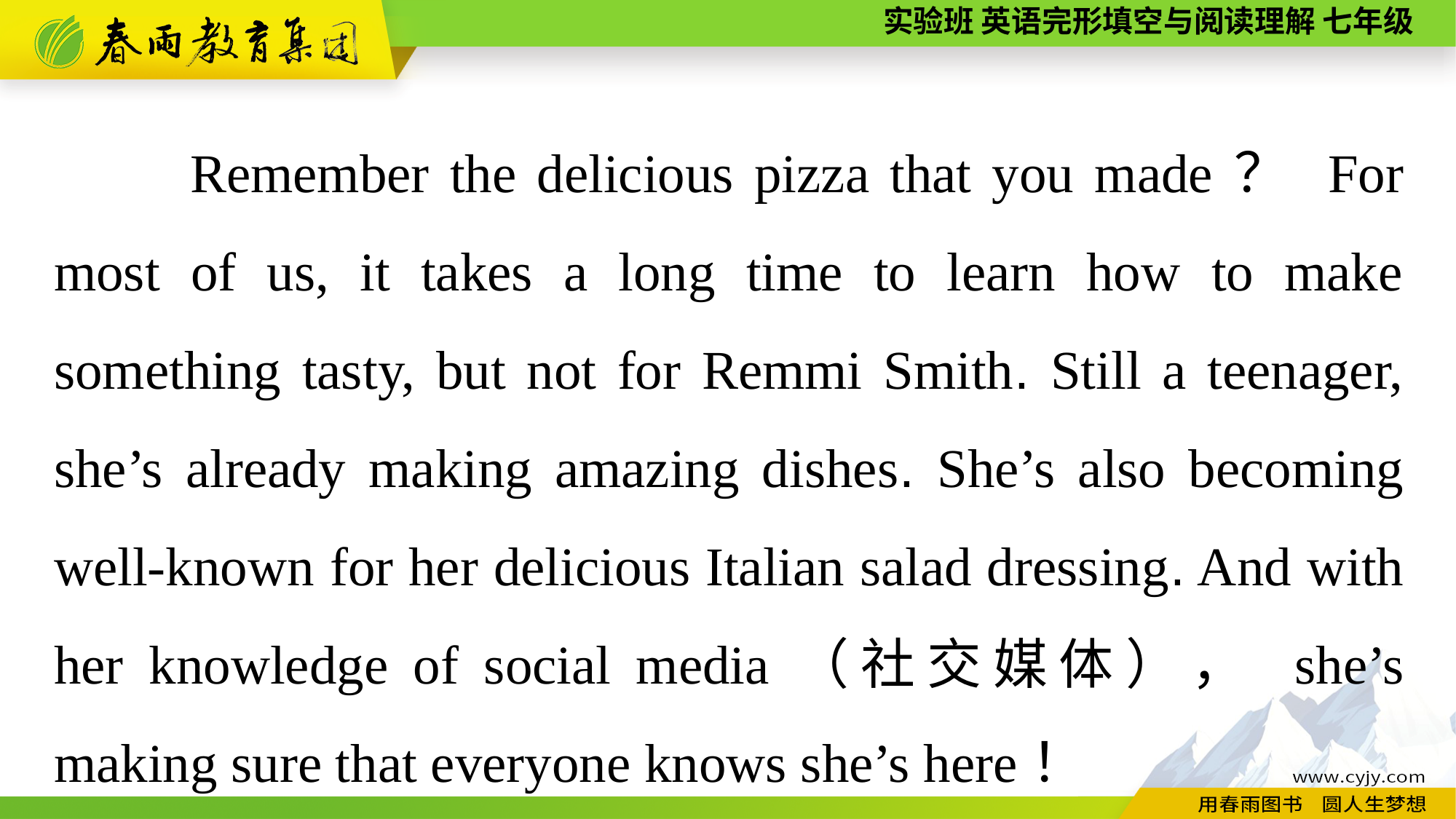

Remember the delicious pizza that you made？ For most of us, it takes a long time to learn how to make something tasty, but not for Remmi Smith. Still a teenager, she’s already making amazing dishes. She’s also becoming well-known for her delicious Italian salad dressing. And with her knowledge of social media（社交媒体）， she’s making sure that everyone knows she’s here！